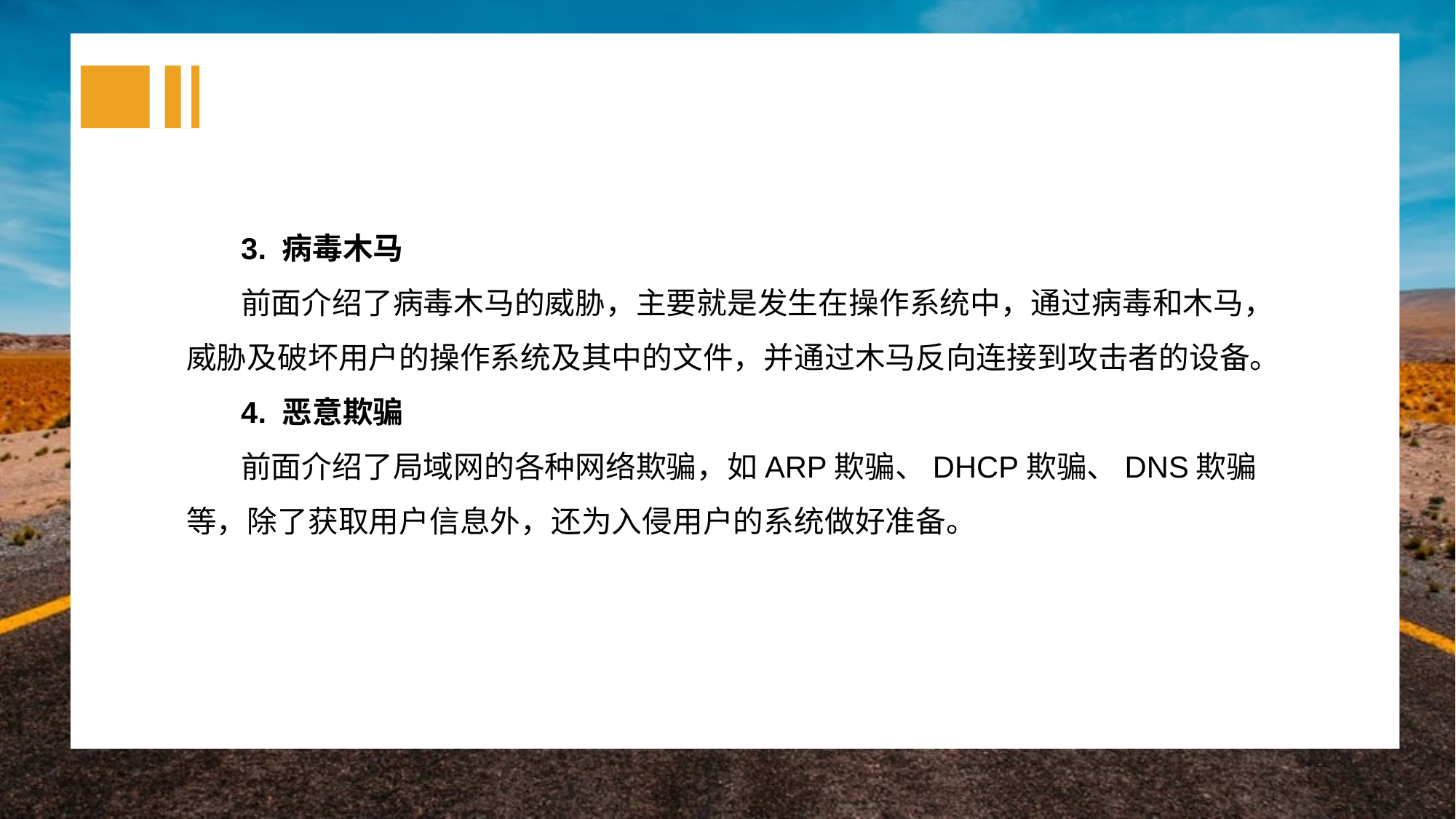

3. 病毒木马
前面介绍了病毒木马的威胁，主要就是发生在操作系统中，通过病毒和木马，威胁及破坏用户的操作系统及其中的文件，并通过木马反向连接到攻击者的设备。
4. 恶意欺骗
前面介绍了局域网的各种网络欺骗，如ARP欺骗、DHCP欺骗、DNS欺骗等，除了获取用户信息外，还为入侵用户的系统做好准备。